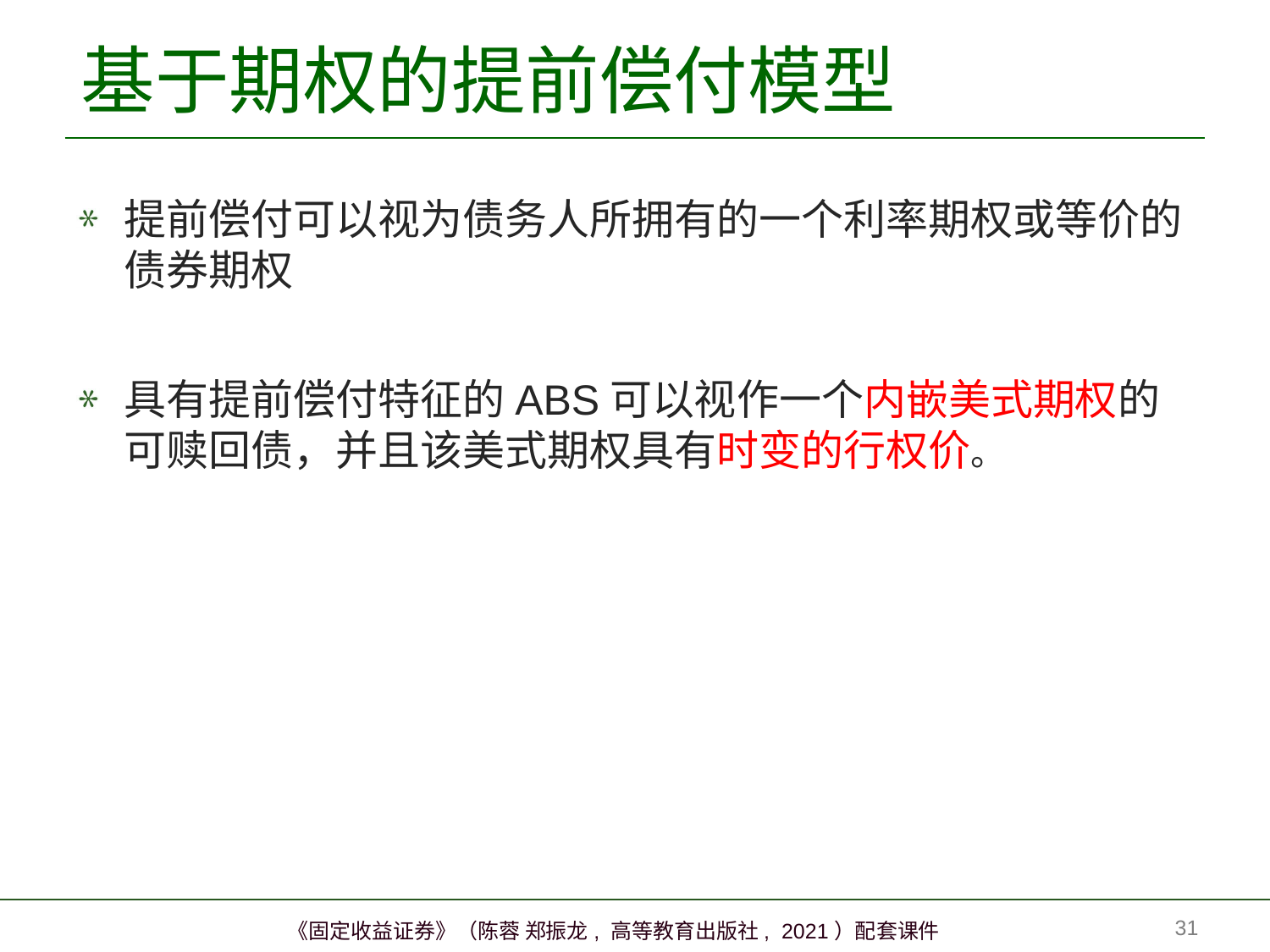

# 基于期权的提前偿付模型
提前偿付可以视为债务人所拥有的一个利率期权或等价的债券期权

具有提前偿付特征的ABS可以视作一个内嵌美式期权的可赎回债，并且该美式期权具有时变的行权价。
31